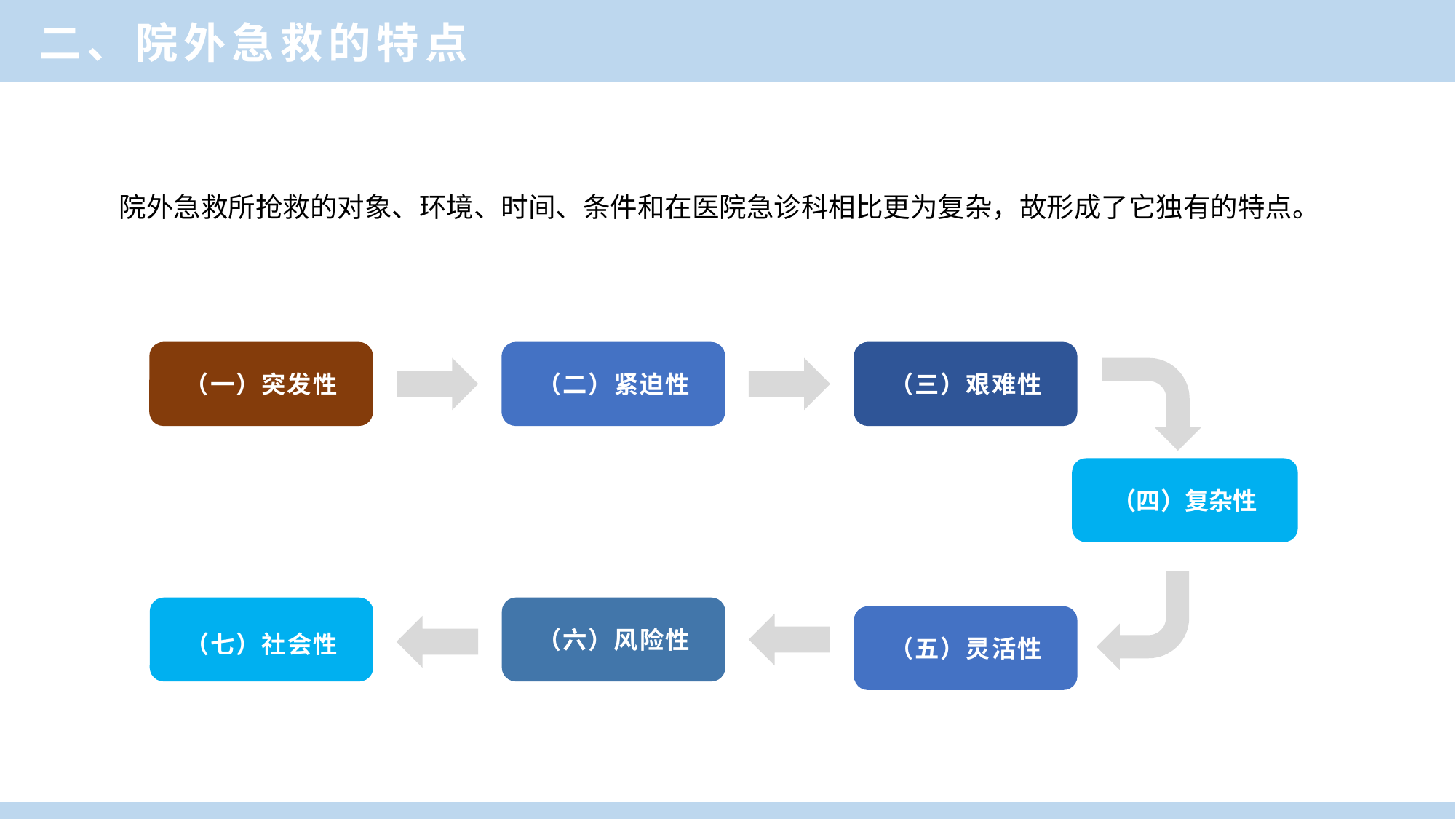

二、院外急救的特点
院外急救所抢救的对象、环境、时间、条件和在医院急诊科相比更为复杂，故形成了它独有的特点。
（一）突发性

（二）紧迫性

（三）艰难性

（四）复杂性

（五）灵活性
（七）社会性

（六）风险性